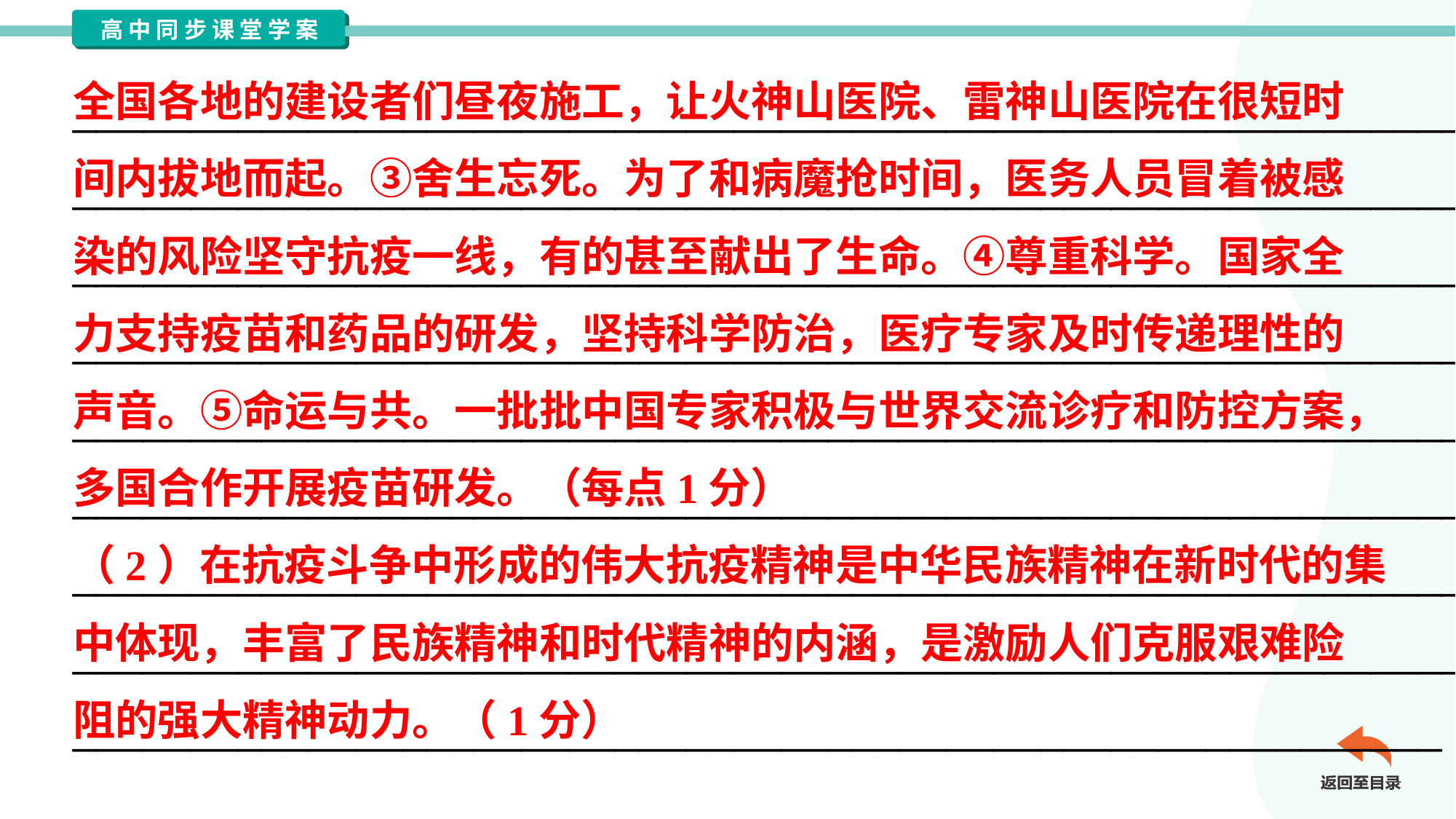

全国各地的建设者们昼夜施工，让火神山医院、雷神山医院在很短时
间内拔地而起。③舍生忘死。为了和病魔抢时间，医务人员冒着被感
染的风险坚守抗疫一线，有的甚至献出了生命。④尊重科学。国家全
力支持疫苗和药品的研发，坚持科学防治，医疗专家及时传递理性的
声音。⑤命运与共。一批批中国专家积极与世界交流诊疗和防控方案，
多国合作开展疫苗研发。（每点1分）
（2）在抗疫斗争中形成的伟大抗疫精神是中华民族精神在新时代的集
中体现，丰富了民族精神和时代精神的内涵，是激励人们克服艰难险
阻的强大精神动力。（1分）
_____________________________________________________________
_____________________________________________________________
_____________________________________________________________
_____________________________________________________________
_____________________________________________________________
_____________________________________________________________
_____________________________________________________________
_____________________________________________________________
__________________________________________________________